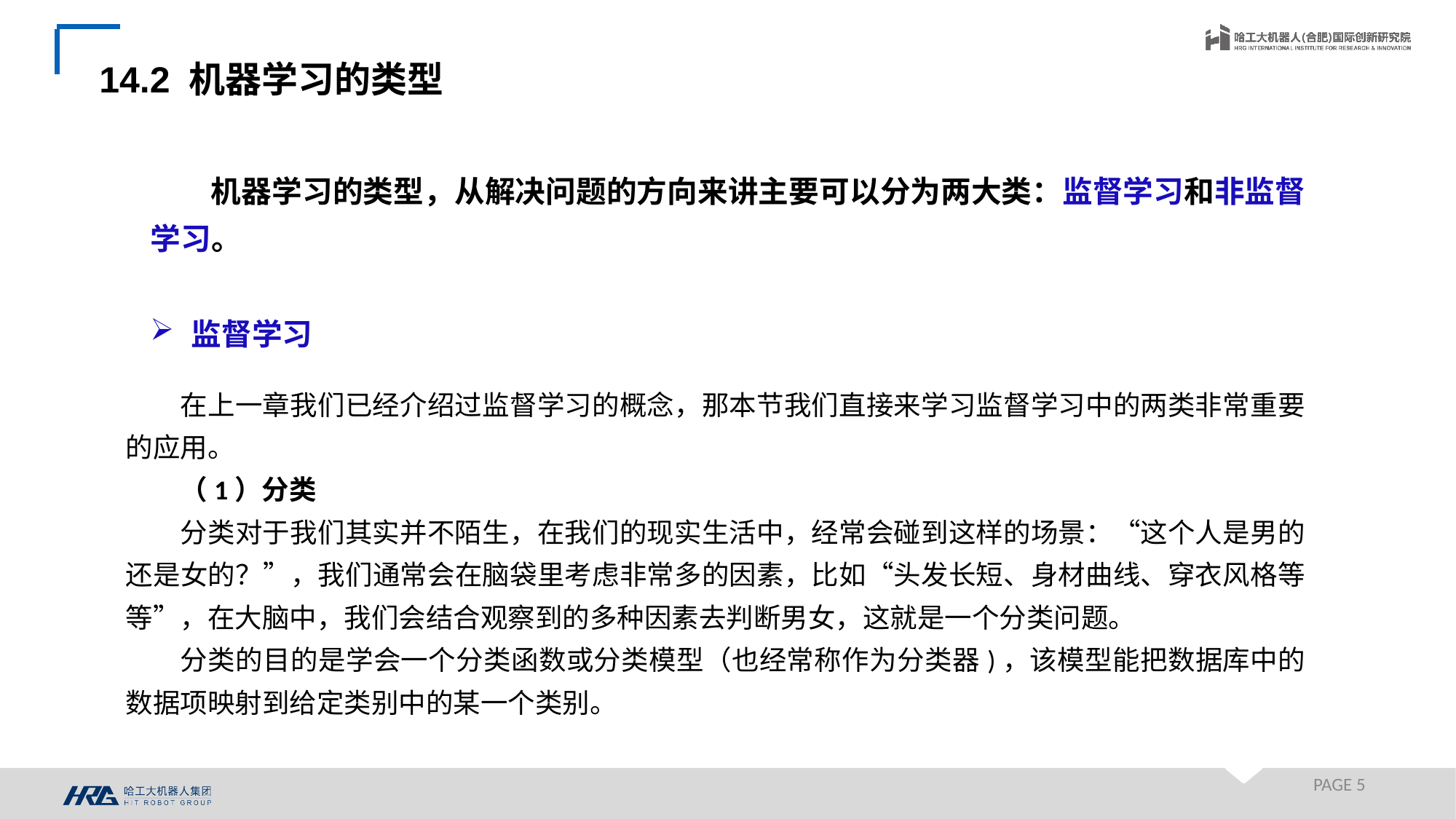

14.2 机器学习的类型
机器学习的类型，从解决问题的方向来讲主要可以分为两大类：监督学习和非监督学习。

监督学习
在上一章我们已经介绍过监督学习的概念，那本节我们直接来学习监督学习中的两类非常重要的应用。
（1）分类
分类对于我们其实并不陌生，在我们的现实生活中，经常会碰到这样的场景：“这个人是男的还是女的？”，我们通常会在脑袋里考虑非常多的因素，比如“头发长短、身材曲线、穿衣风格等等”，在大脑中，我们会结合观察到的多种因素去判断男女，这就是一个分类问题。
分类的目的是学会一个分类函数或分类模型（也经常称作为分类器)，该模型能把数据库中的数据项映射到给定类别中的某一个类别。